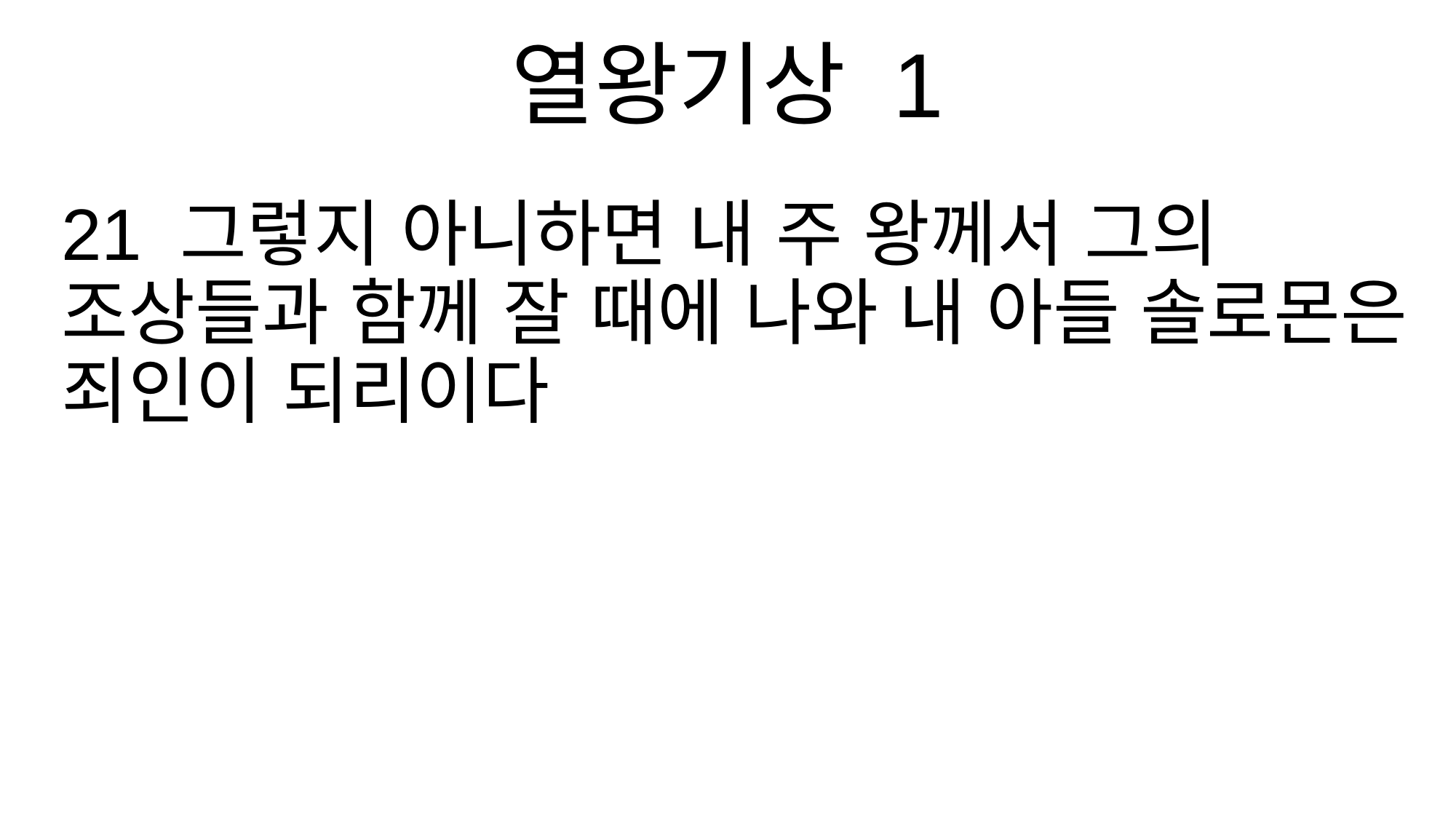

열왕기상 1
21 그렇지 아니하면 내 주 왕께서 그의 조상들과 함께 잘 때에 나와 내 아들 솔로몬은 죄인이 되리이다